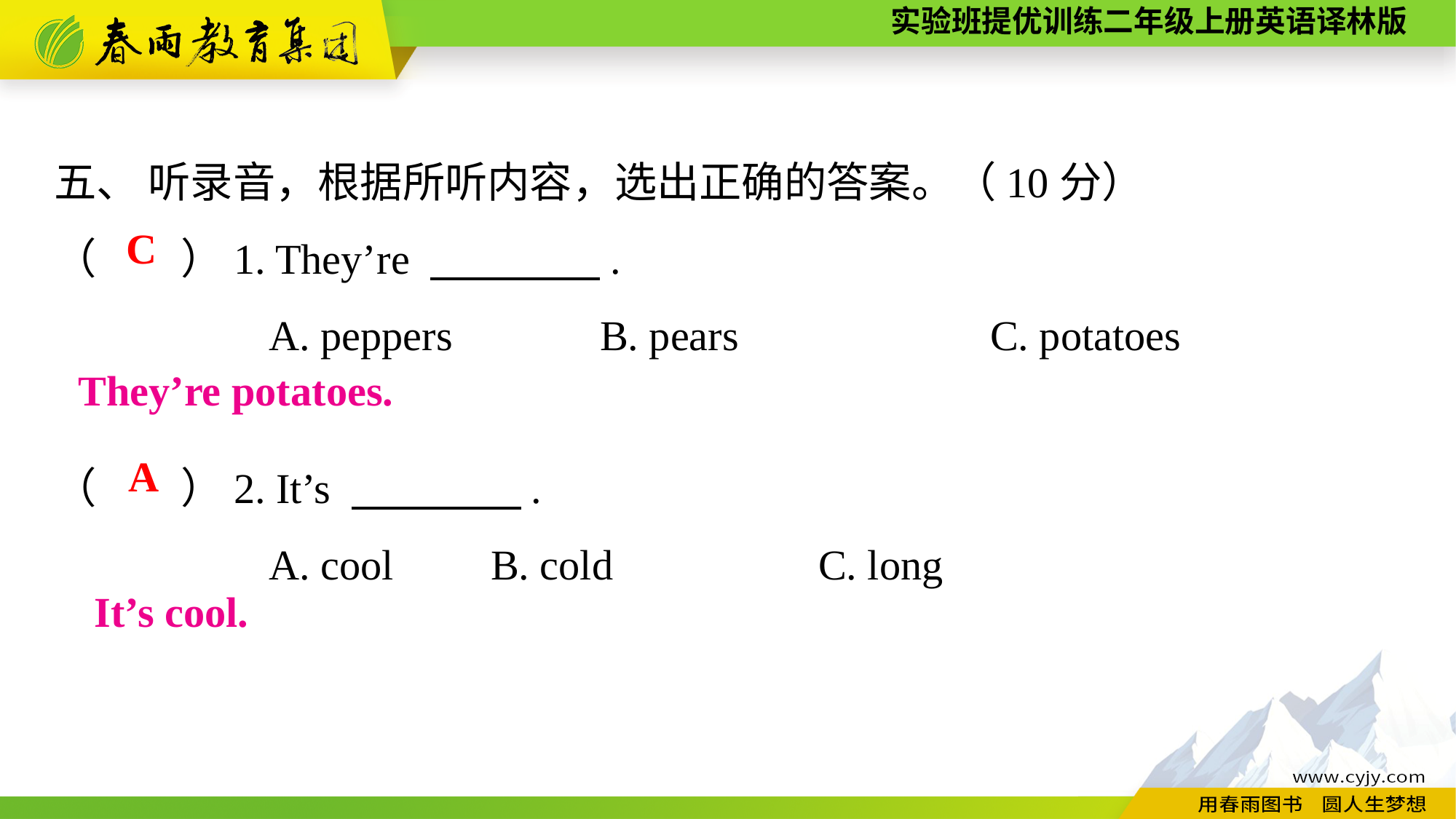

五、 听录音，根据所听内容，选出正确的答案。（10分）
（　　）1. They’re 　　　　.
A. peppers　　 	B. pears　　　　　  C. potatoes

（　　）2. It’s 　　　　.
A. cool	B. cold		C. long
C
They’re potatoes.
A
It’s cool.